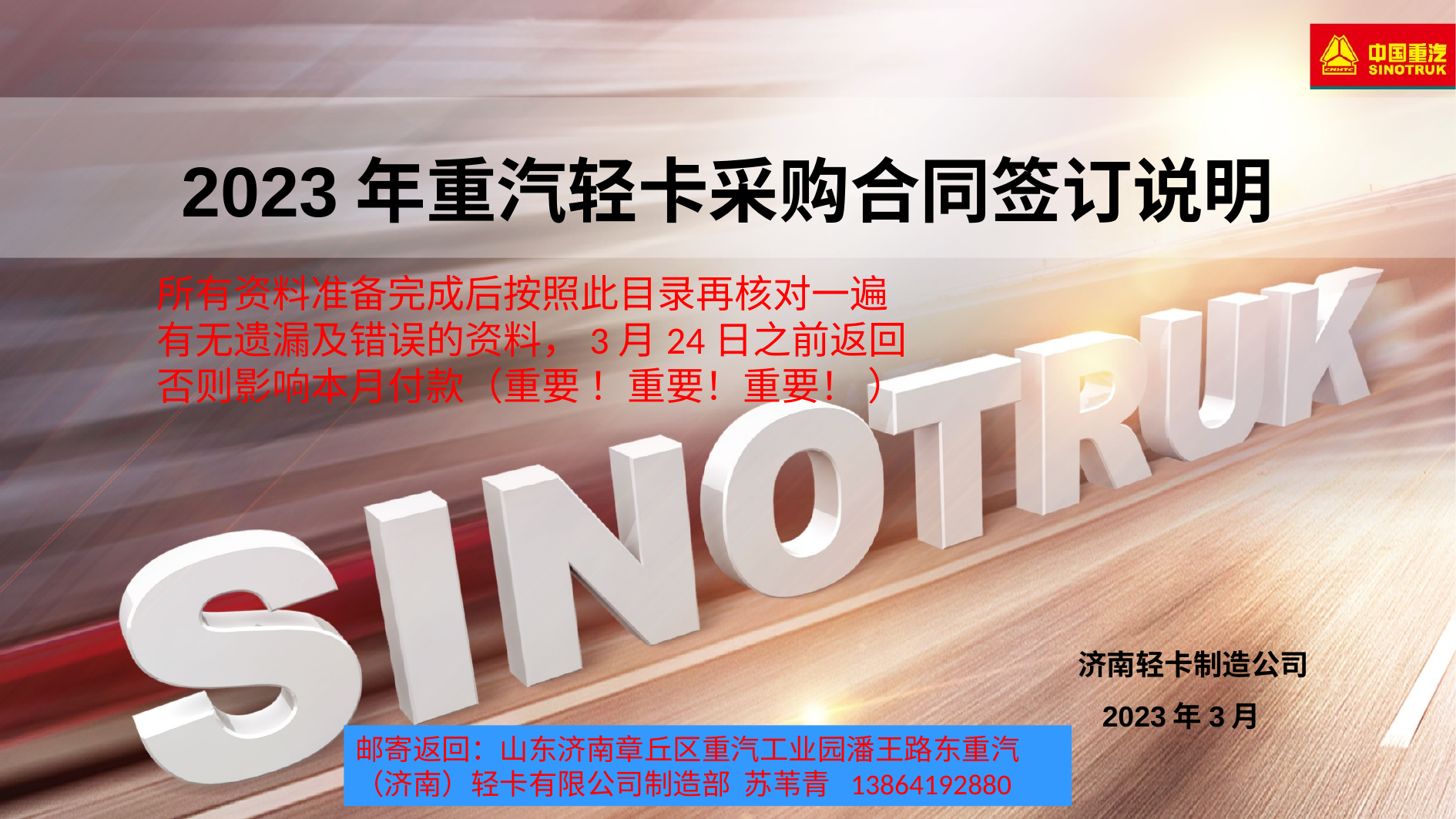

2023年重汽轻卡采购合同签订说明
所有资料准备完成后按照此目录再核对一遍
有无遗漏及错误的资料，3月24日之前返回
否则影响本月付款（重要 ！重要！重要！ ）
济南轻卡制造公司
   2023年3月
邮寄返回：山东济南章丘区重汽工业园潘王路东重汽（济南）轻卡有限公司制造部  苏苇青  13864192880